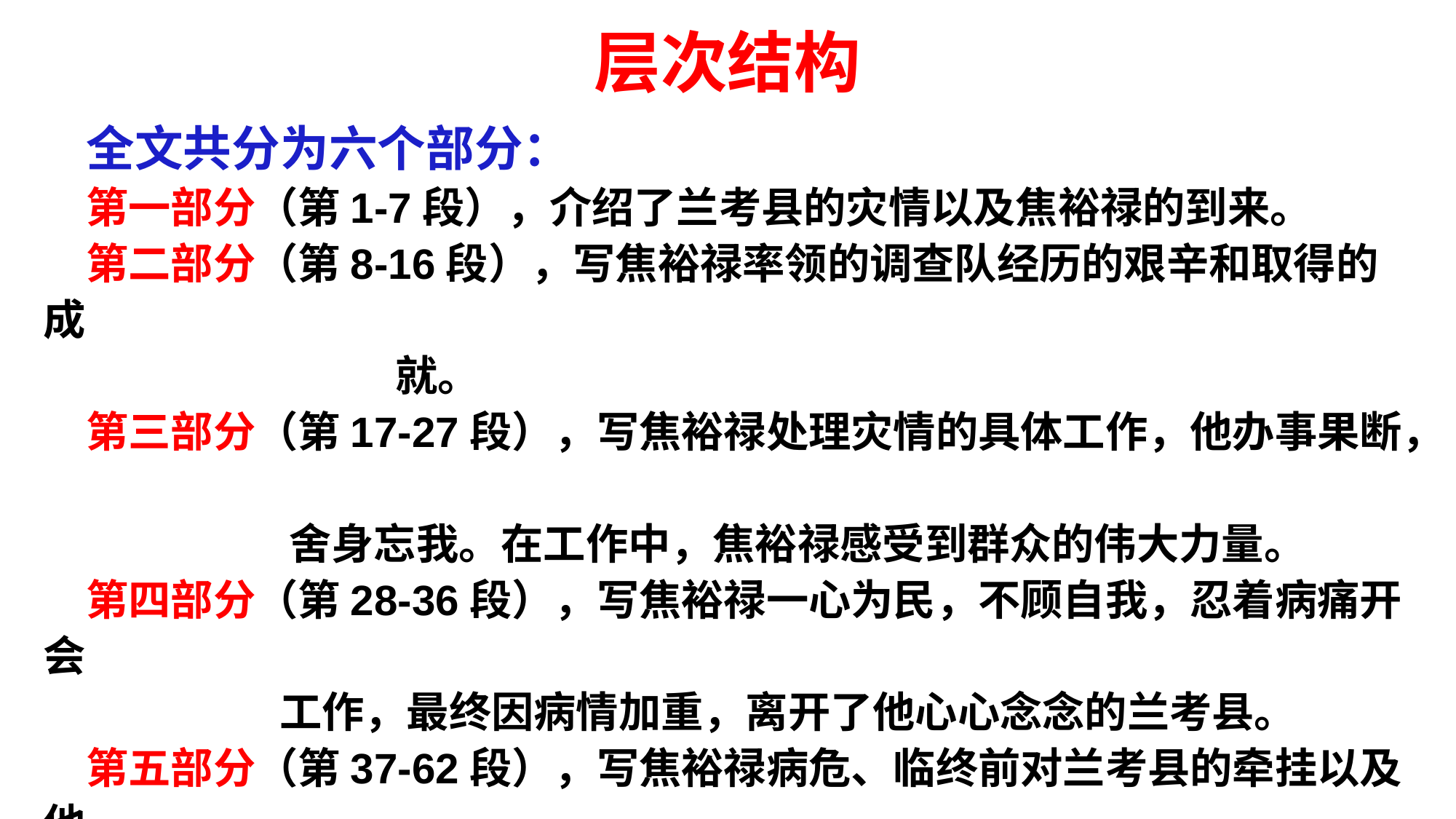

层次结构
全文共分为六个部分：
第一部分（第1-7段），介绍了兰考县的灾情以及焦裕禄的到来。
第二部分（第8-16段），写焦裕禄率领的调查队经历的艰辛和取得的成
                               就。
第三部分（第17-27段），写焦裕禄处理灾情的具体工作，他办事果断，
                    舍身忘我。在工作中，焦裕禄感受到群众的伟大力量。
第四部分（第28-36段），写焦裕禄一心为民，不顾自我，忍着病痛开会
                   工作，最终因病情加重，离开了他心心念念的兰考县。
第五部分（第37-62段），写焦裕禄病危、临终前对兰考县的牵挂以及他
                   的离世。
第六部分（第63-71段），写兰考人民对焦裕禄的悼念以及兰考人民发扬
                   焦裕禄精神，完成了焦裕禄的遗志。